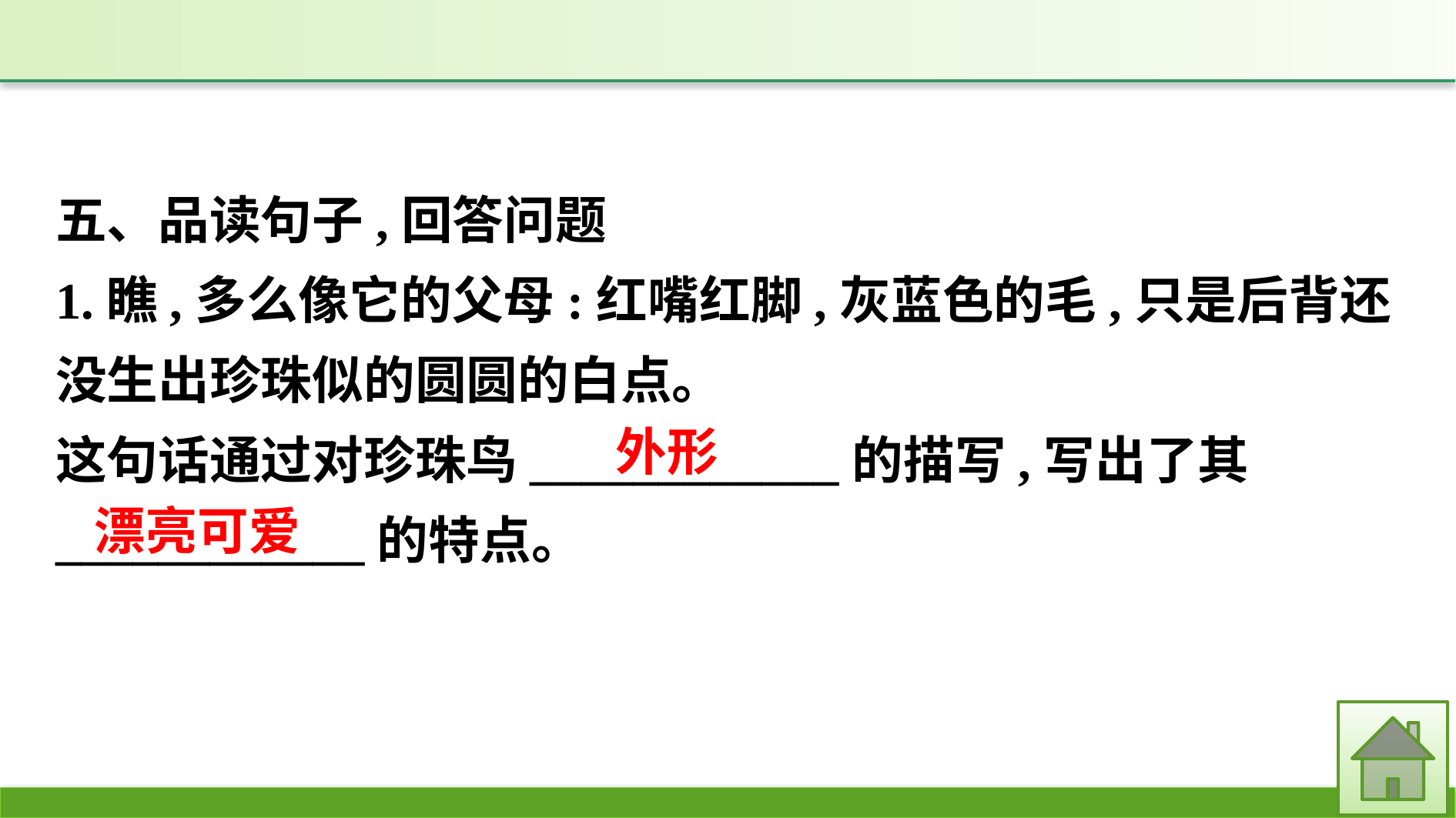

五、品读句子,回答问题
1.瞧,多么像它的父母:红嘴红脚,灰蓝色的毛,只是后背还没生出珍珠似的圆圆的白点。
这句话通过对珍珠鸟____________的描写,写出了其____________的特点。
外形
漂亮可爱